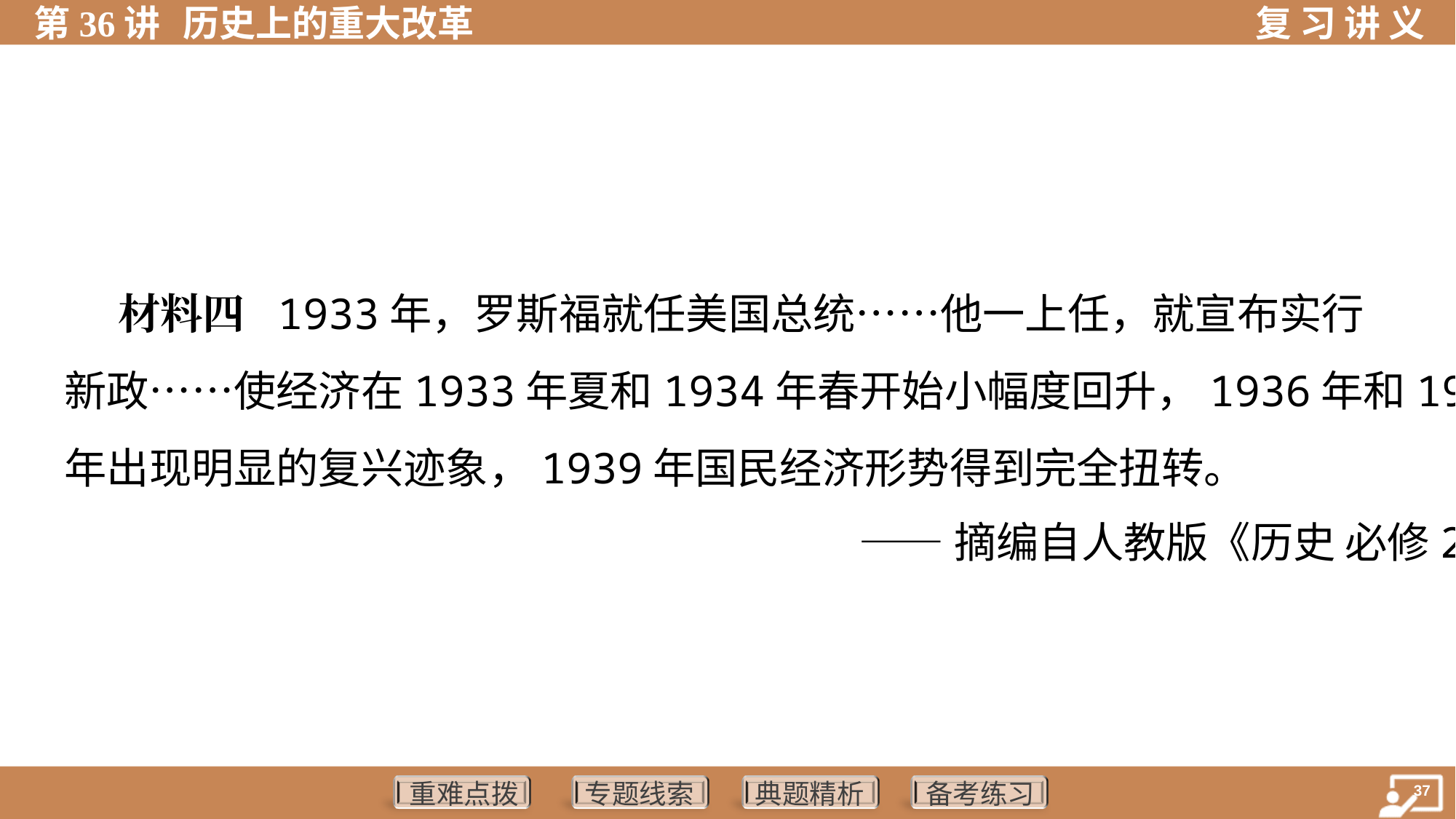

材料四  1933年，罗斯福就任美国总统……他一上任，就宣布实行
新政……使经济在1933年夏和1934年春开始小幅度回升，1936年和1937
年出现明显的复兴迹象，1939年国民经济形势得到完全扭转。
——摘编自人教版《历史 必修2》